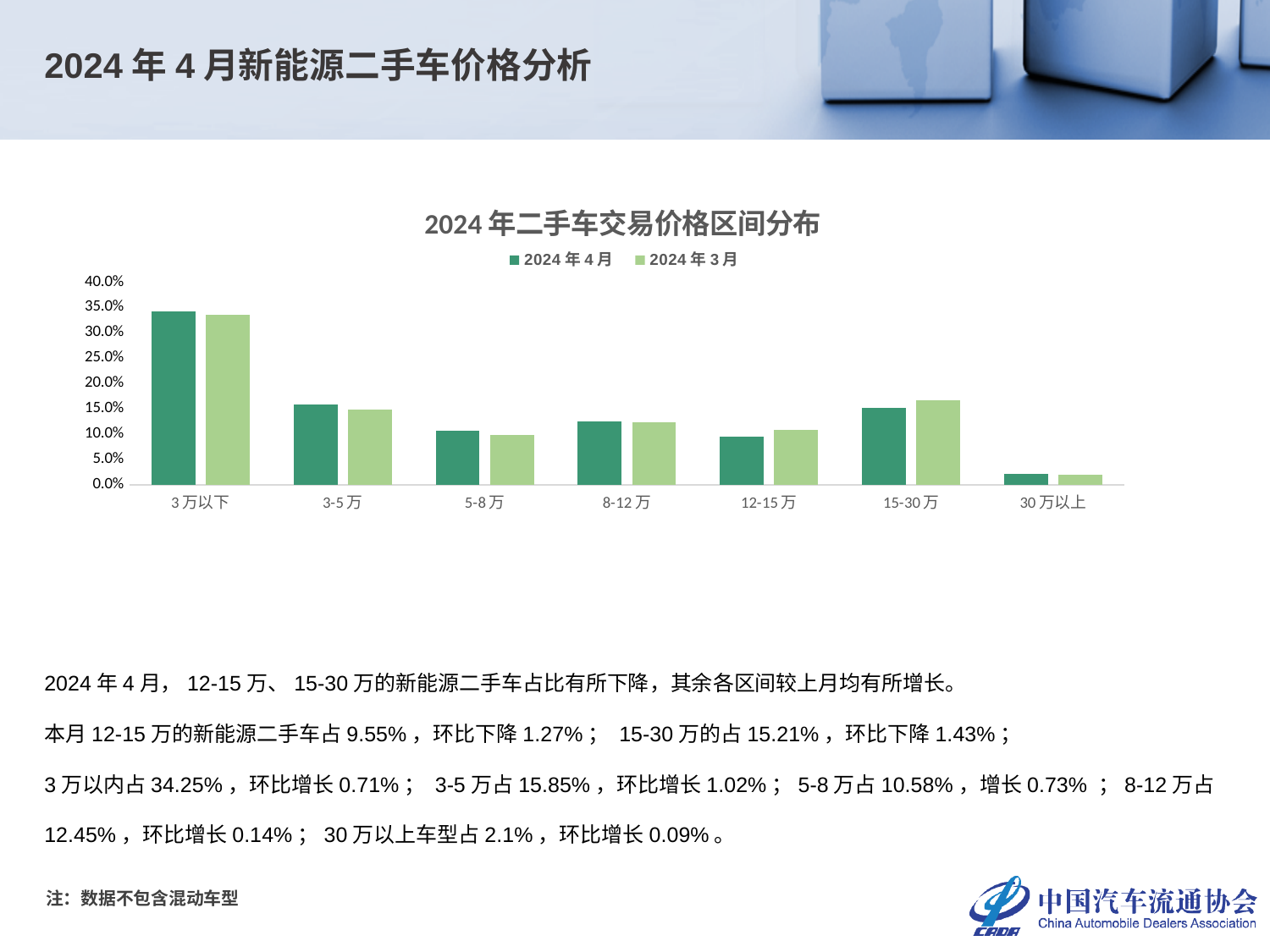

2024年4月新能源二手车价格分析

### Chart: 2024年二手车交易价格区间分布

| Category | 2024年4月 | 2024年3月 |
|---|---|---|
| 3万以下 | 0.34252669039145905 | 0.3354195011337868 |
| 3-5万 | 0.15851999162654384 | 0.14829931972789115 |
| 5-8万 | 0.1058195520200963 | 0.09850340136054422 |
| 8-12万 | 0.1245028260414486 | 0.12308390022675737 |
| 12-15万 | 0.09550973414276742 | 0.10820861678004536 |
| 15-30万 | 0.15208289721582582 | 0.16634920634920636 |
| 30万以上 | 0.02103830856185891 | 0.020136054421768707 |
2024年4月，12-15万、15-30万的新能源二手车占比有所下降，其余各区间较上月均有所增长。
本月12-15万的新能源二手车占9.55%，环比下降1.27%； 15-30万的占15.21%，环比下降1.43%；
3万以内占34.25%，环比增长0.71%； 3-5万占15.85%，环比增长1.02%；5-8万占10.58%，增长0.73% ；8-12万占12.45%，环比增长0.14%；30万以上车型占2.1%，环比增长0.09%。
注：数据不包含混动车型